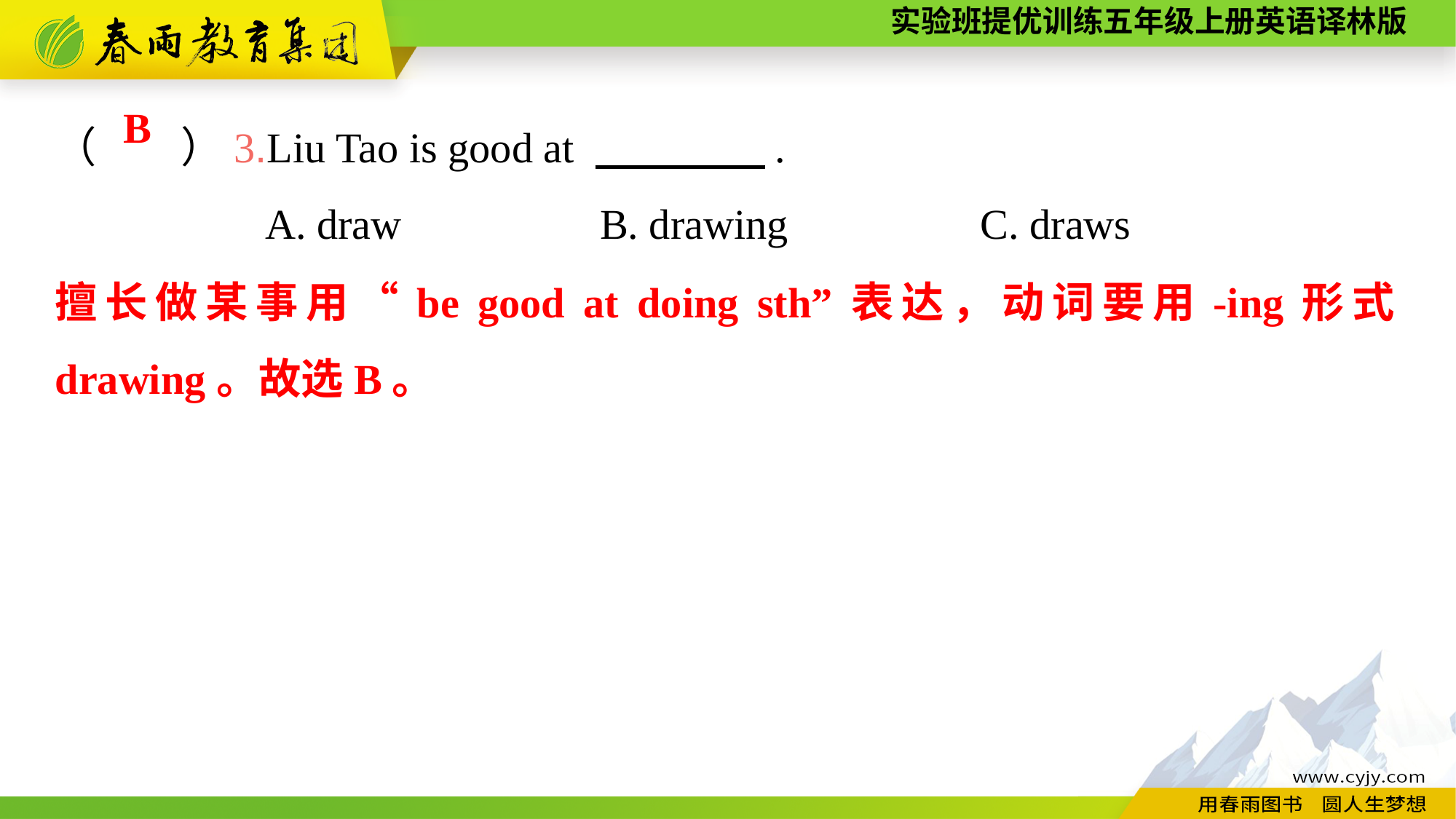

（　　）3.Liu Tao is good at 　　　　.
                    A. draw		B. drawing	        	     C. draws
B
擅长做某事用“be good at doing sth”表达，动词要用-ing形式drawing。故选B。